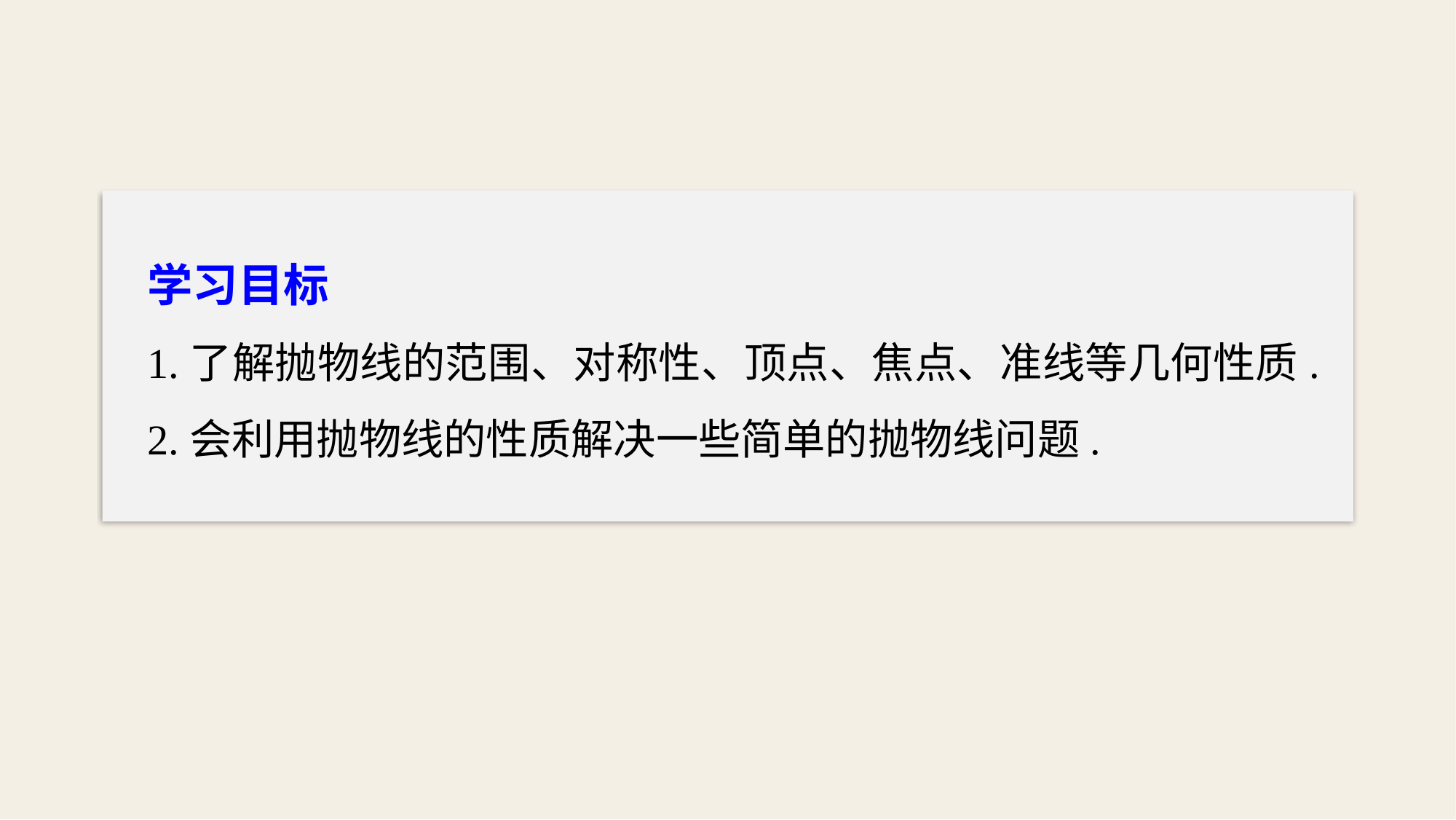

学习目标
1.了解抛物线的范围、对称性、顶点、焦点、准线等几何性质.
2.会利用抛物线的性质解决一些简单的抛物线问题.